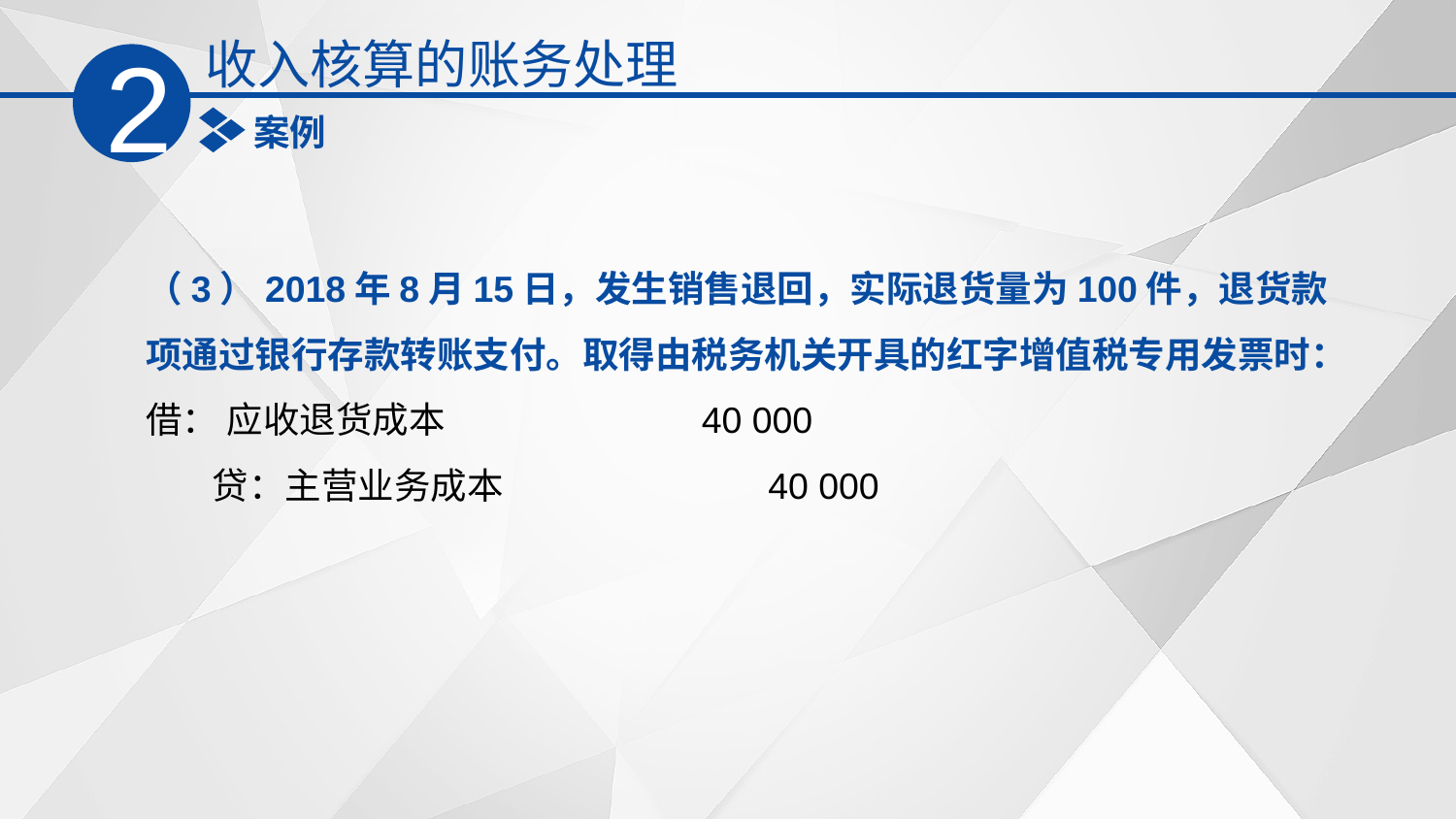

收入核算的账务处理
2

案例

（3）2018年8月15日，发生销售退回，实际退货量为100件，退货款项通过银行存款转账支付。取得由税务机关开具的红字增值税专用发票时：
借： 应收退货成本                              40 000
       贷：主营业务成本                               40 000